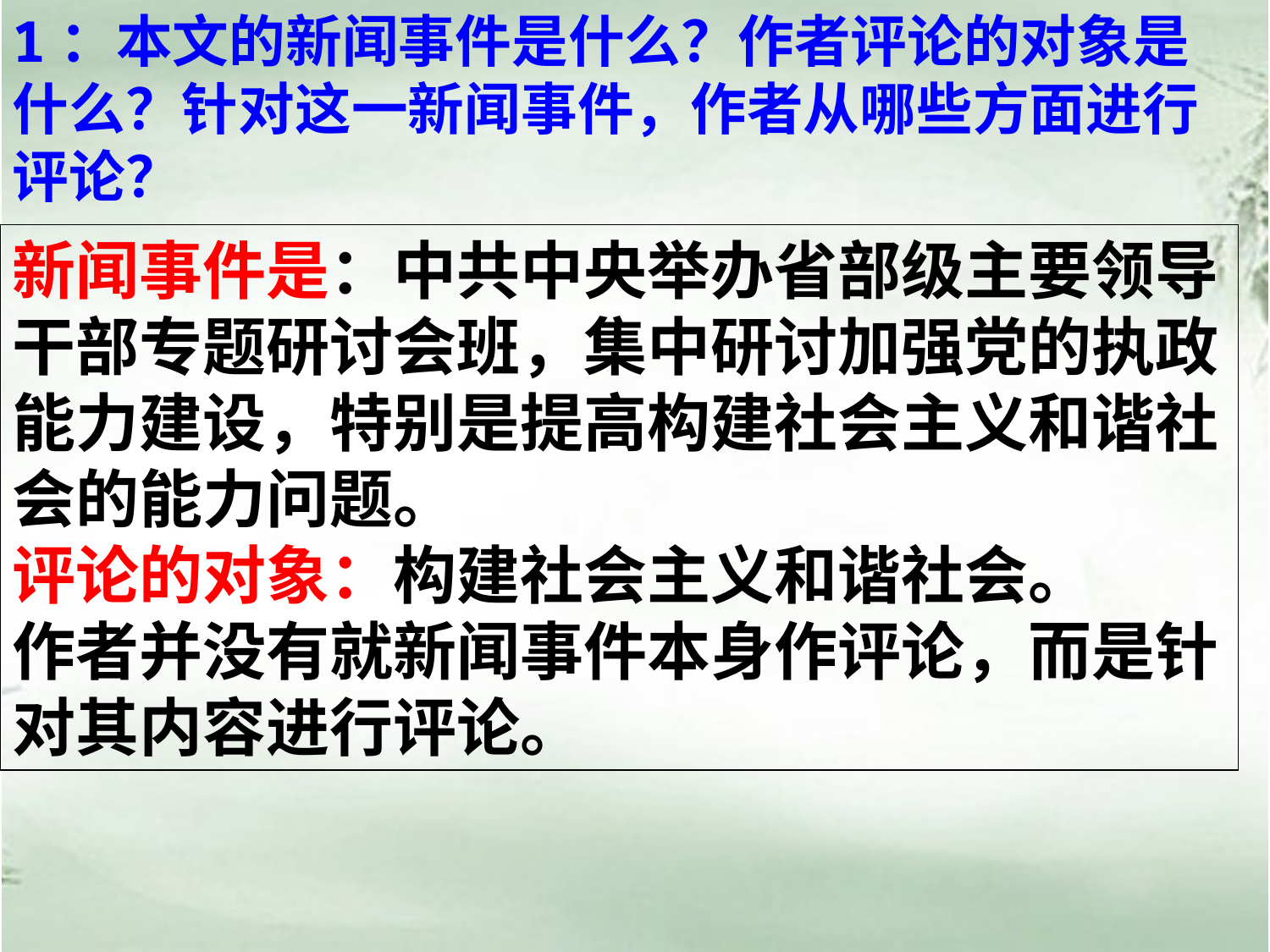

1：本文的新闻事件是什么？作者评论的对象是什么？针对这一新闻事件，作者从哪些方面进行评论？

新闻事件是：中共中央举办省部级主要领导干部专题研讨会班，集中研讨加强党的执政能力建设，特别是提高构建社会主义和谐社会的能力问题。
评论的对象：构建社会主义和谐社会。
作者并没有就新闻事件本身作评论，而是针对其内容进行评论。